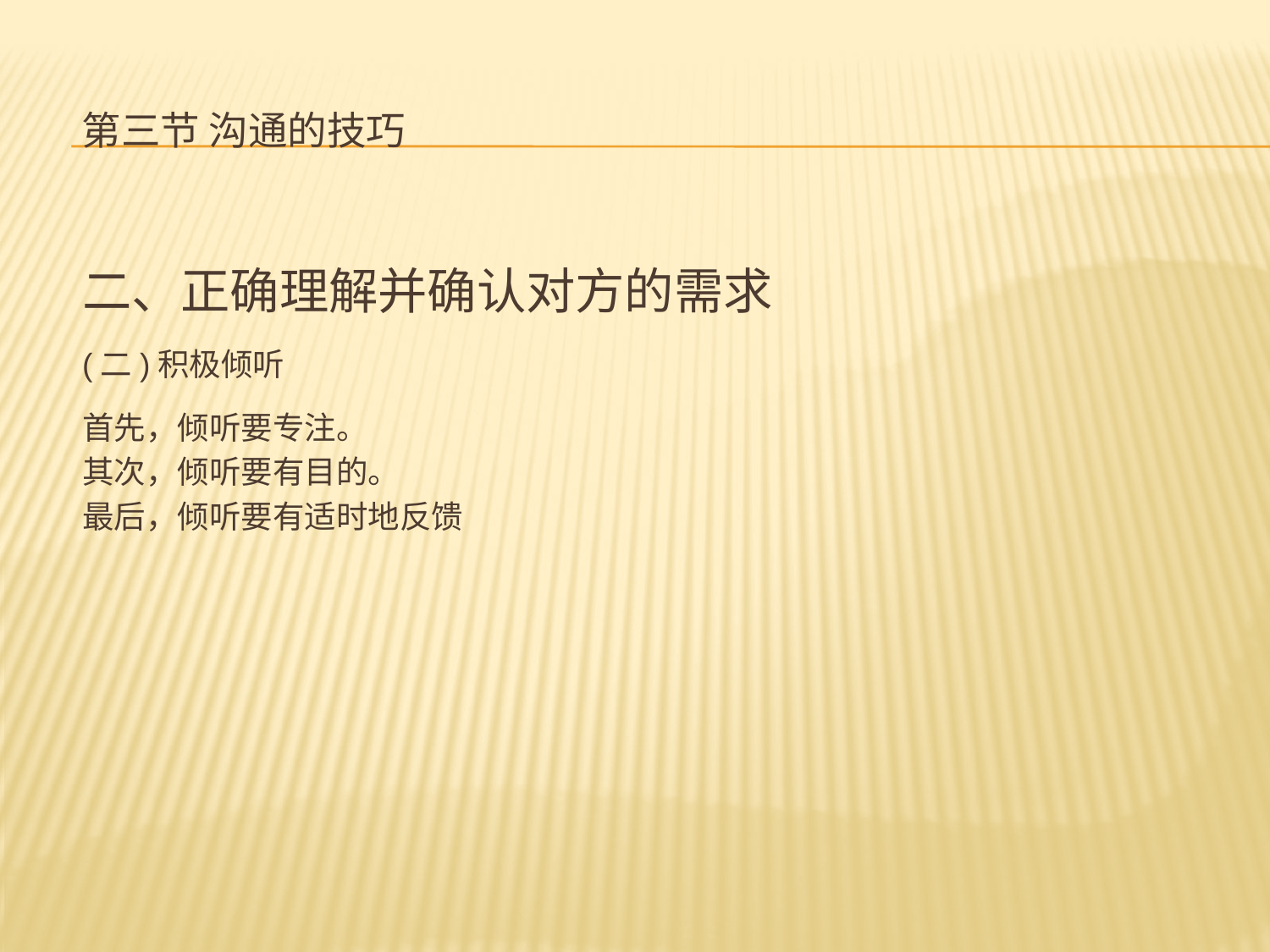

# 第三节 沟通的技巧
二、正确理解并确认对方的需求
(二)积极倾听
首先，倾听要专注。
其次，倾听要有目的。
最后，倾听要有适时地反馈